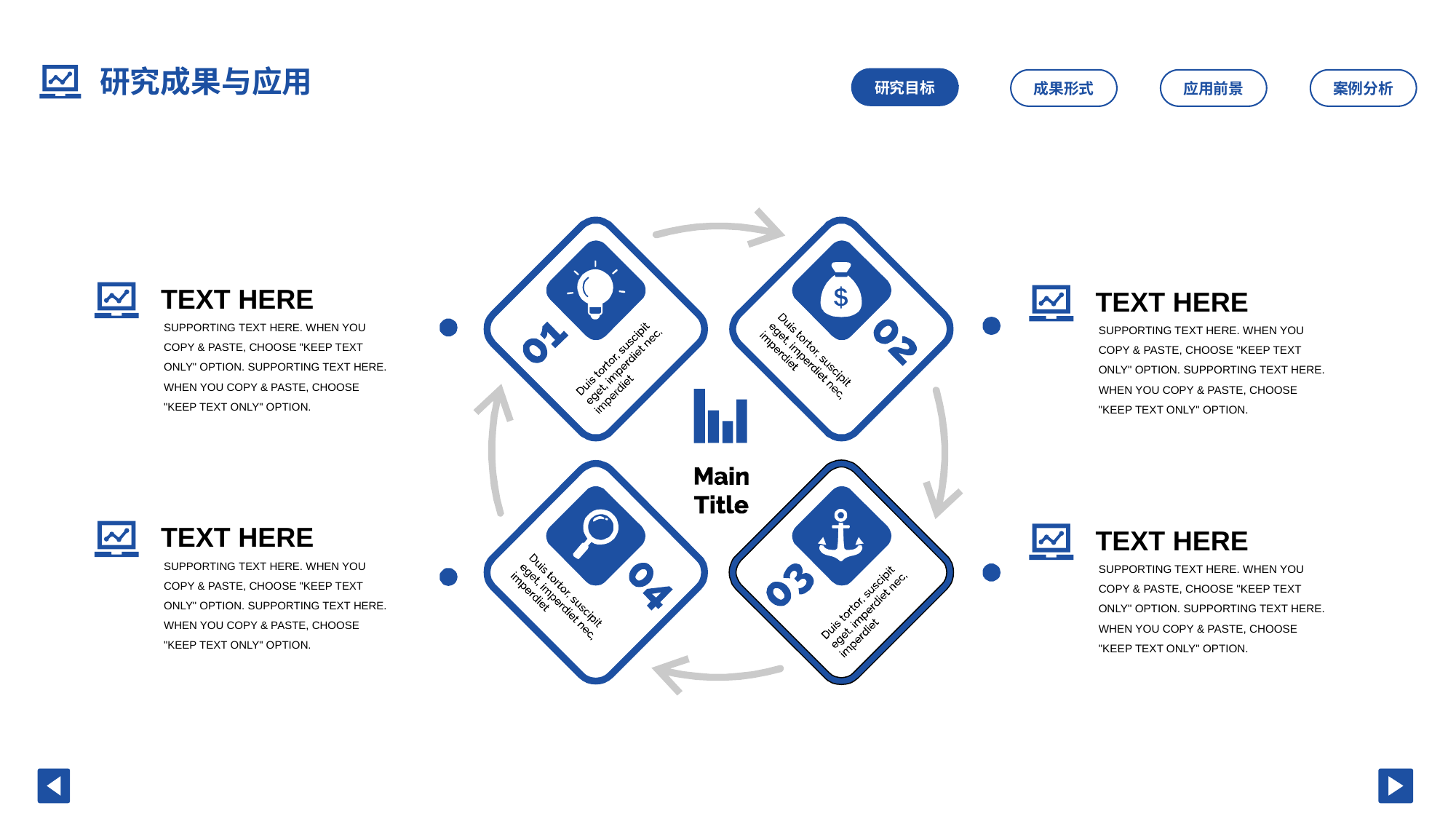

研究成果与应用

研究目标
成果形式
应用前景
案例分析

TEXT HERE
TEXT HERE

SUPPORTING TEXT HERE. WHEN YOU COPY & PASTE, CHOOSE "KEEP TEXT ONLY" OPTION. SUPPORTING TEXT HERE.
WHEN YOU COPY & PASTE, CHOOSE "KEEP TEXT ONLY" OPTION.

SUPPORTING TEXT HERE. WHEN YOU COPY & PASTE, CHOOSE "KEEP TEXT ONLY" OPTION. SUPPORTING TEXT HERE.
WHEN YOU COPY & PASTE, CHOOSE "KEEP TEXT ONLY" OPTION.

TEXT HERE
TEXT HERE

SUPPORTING TEXT HERE. WHEN YOU COPY & PASTE, CHOOSE "KEEP TEXT ONLY" OPTION. SUPPORTING TEXT HERE.
WHEN YOU COPY & PASTE, CHOOSE "KEEP TEXT ONLY" OPTION.

SUPPORTING TEXT HERE. WHEN YOU COPY & PASTE, CHOOSE "KEEP TEXT ONLY" OPTION. SUPPORTING TEXT HERE.
WHEN YOU COPY & PASTE, CHOOSE "KEEP TEXT ONLY" OPTION.